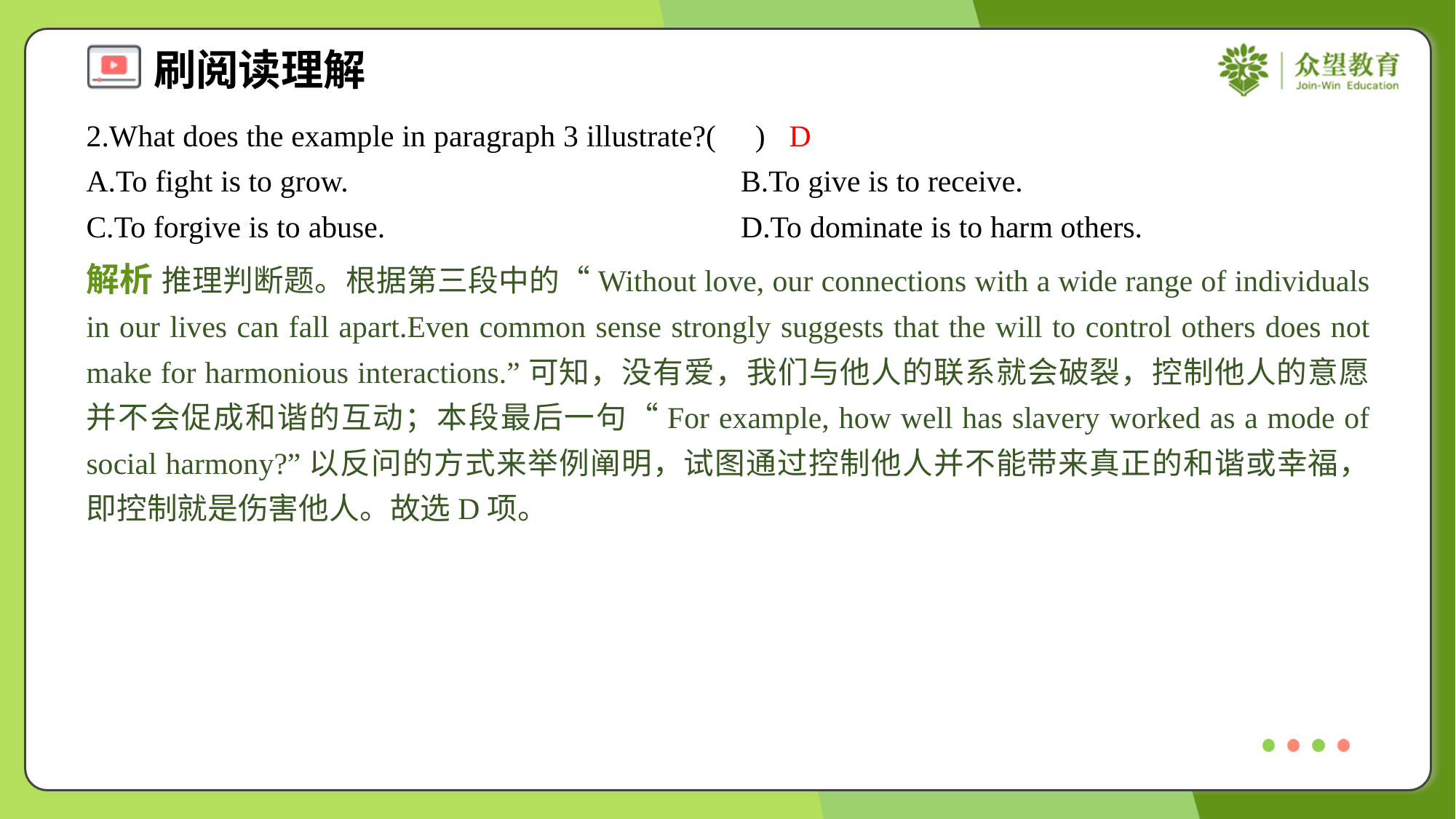

2.What does the example in paragraph 3 illustrate?(     )
D
A.To fight is to grow.	B.To give is to receive.
C.To forgive is to abuse.	D.To dominate is to harm others.
解析 推理判断题。根据第三段中的“Without love, our connections with a wide range of individuals in our lives can fall apart.Even common sense strongly suggests that the will to control others does not make for harmonious interactions.”可知，没有爱，我们与他人的联系就会破裂，控制他人的意愿并不会促成和谐的互动；本段最后一句“For example, how well has slavery worked as a mode of social harmony?”以反问的方式来举例阐明，试图通过控制他人并不能带来真正的和谐或幸福，即控制就是伤害他人。故选D项。